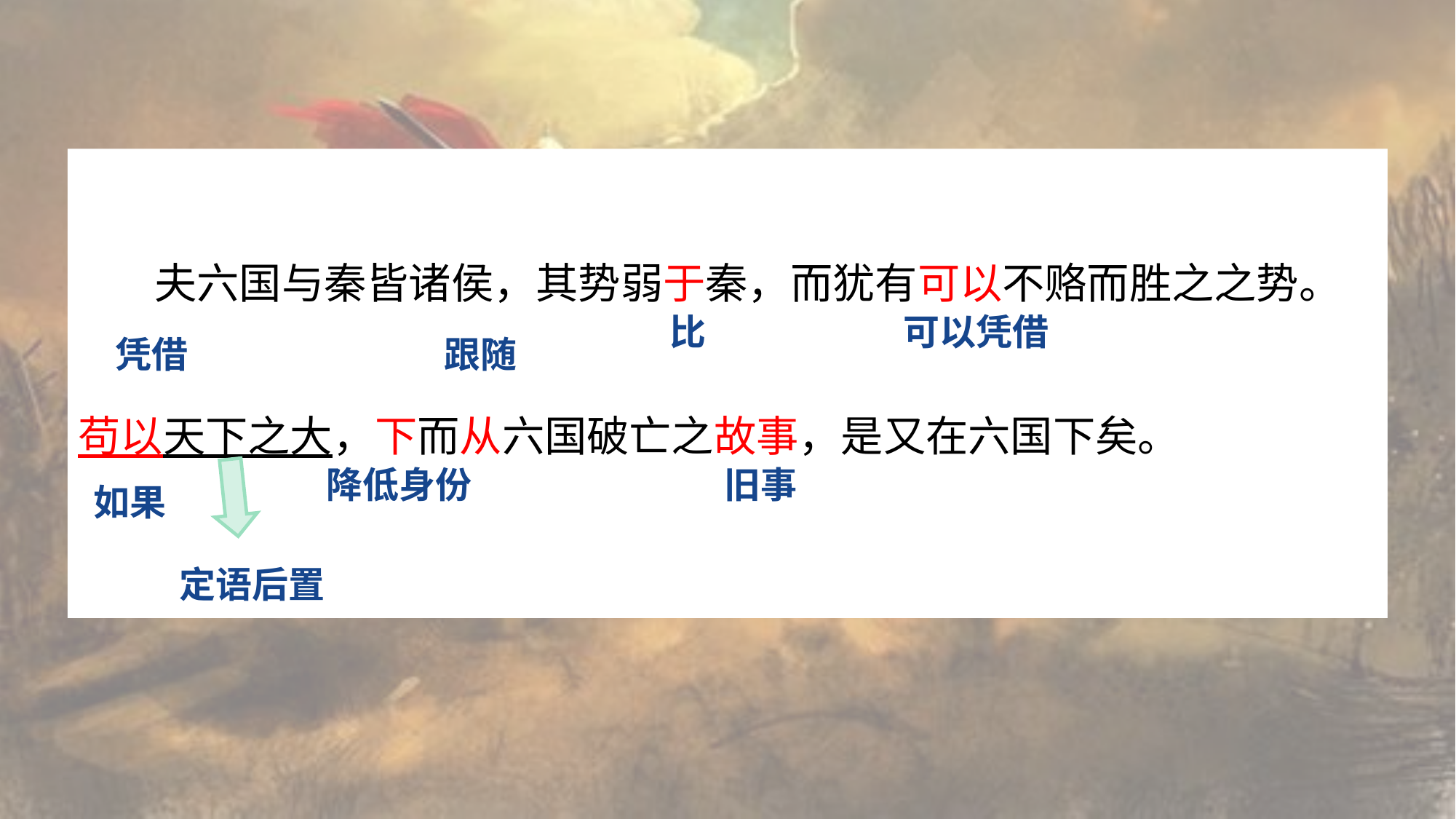

夫六国与秦皆诸侯，其势弱于秦，而犹有可以不赂而胜之之势。苟以天下之大，下而从六国破亡之故事，是又在六国下矣。

比
可以凭借
凭借
跟随
降低身份
旧事
如果

定语后置